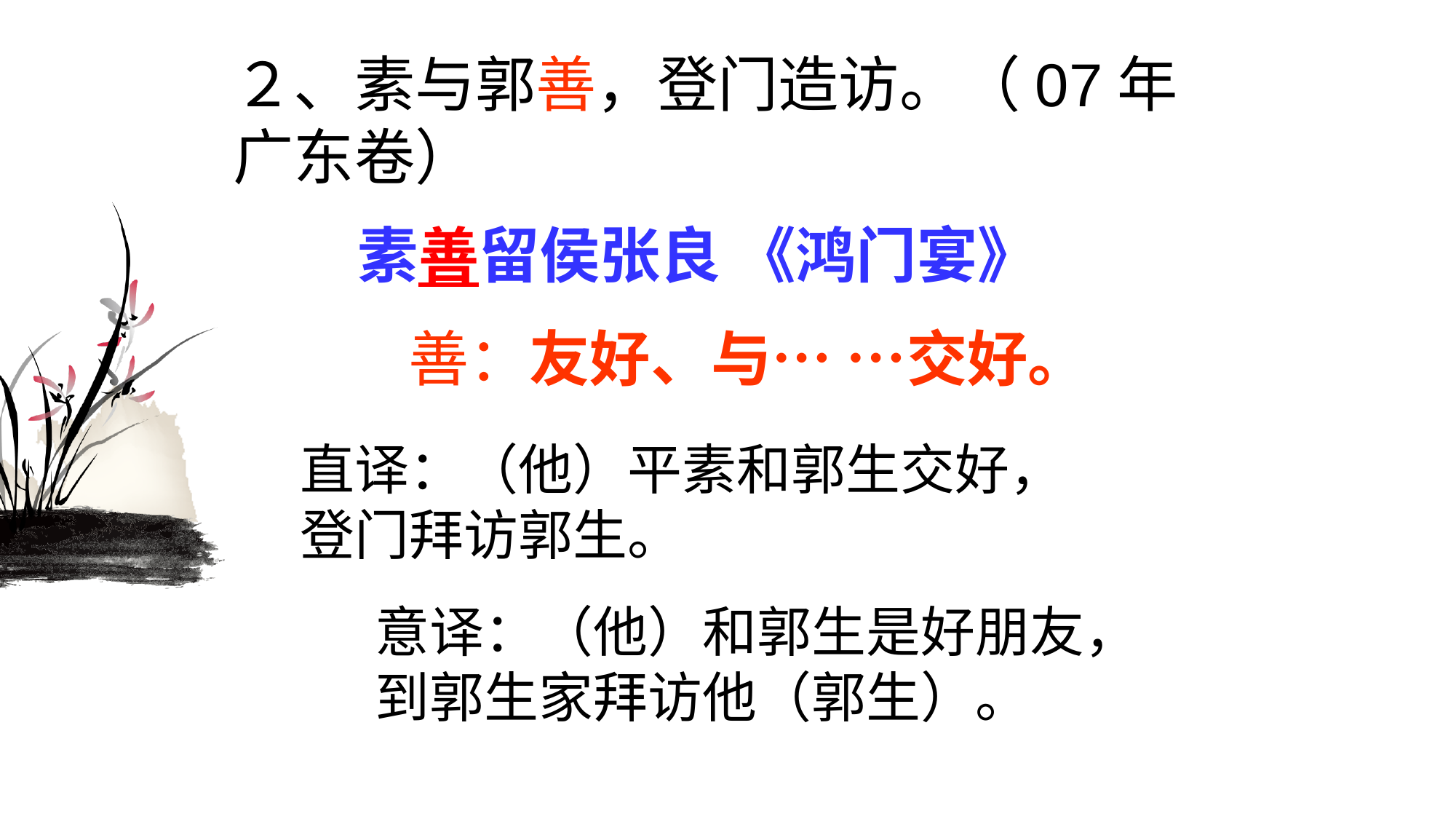

２、素与郭善，登门造访。（07年广东卷）
素善留侯张良 《鸿门宴》
善：友好、与… …交好。
直译：（他）平素和郭生交好，
登门拜访郭生。
意译：（他）和郭生是好朋友，到郭生家拜访他（郭生）。